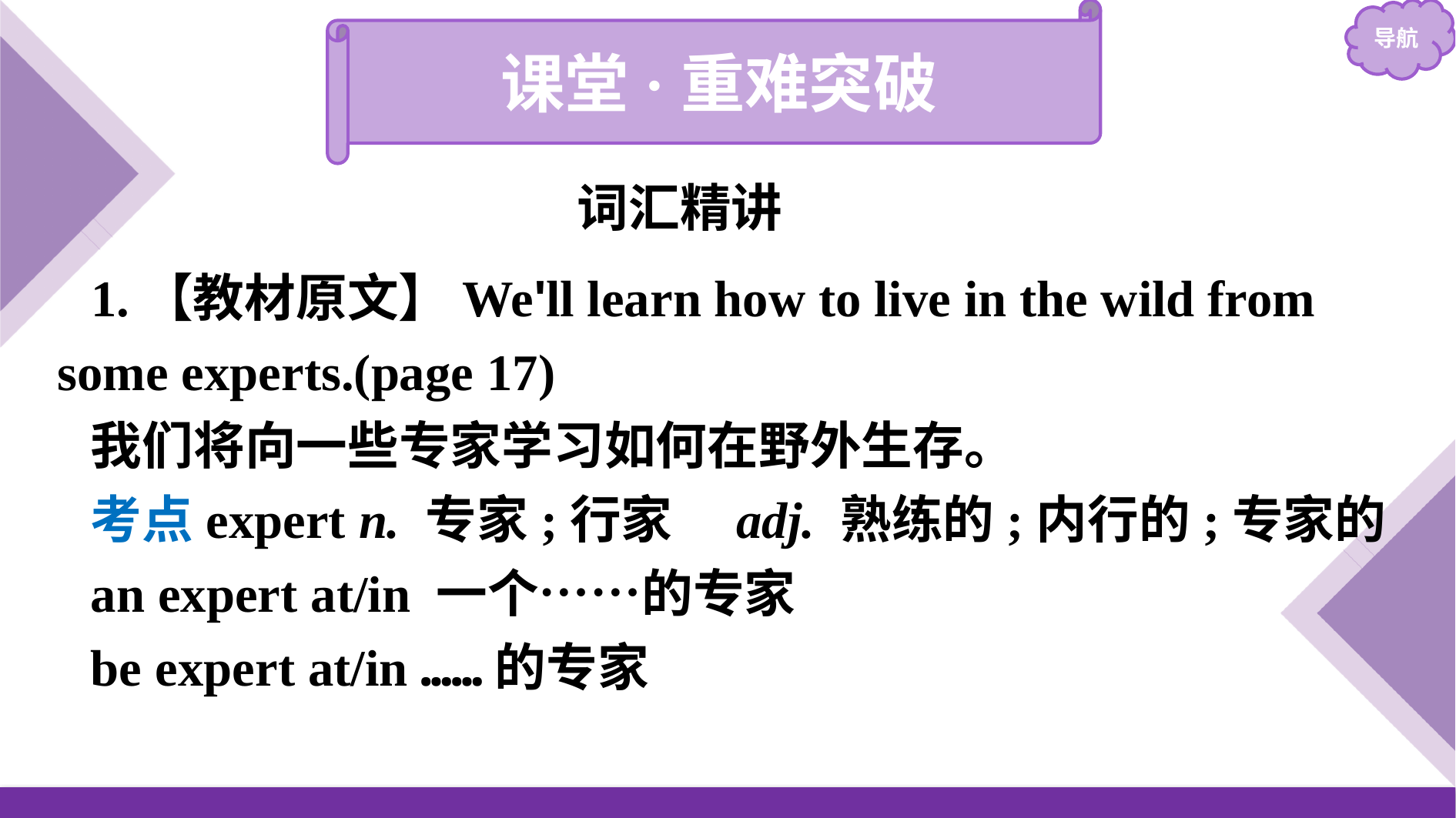

课堂·重难突破
词汇精讲
1.【教材原文】We'll learn how to live in the wild from some experts.(page 17)
我们将向一些专家学习如何在野外生存。
考点expert n. 专家;行家　adj. 熟练的;内行的;专家的
an expert at/in 一个……的专家
be expert at/in ……的专家